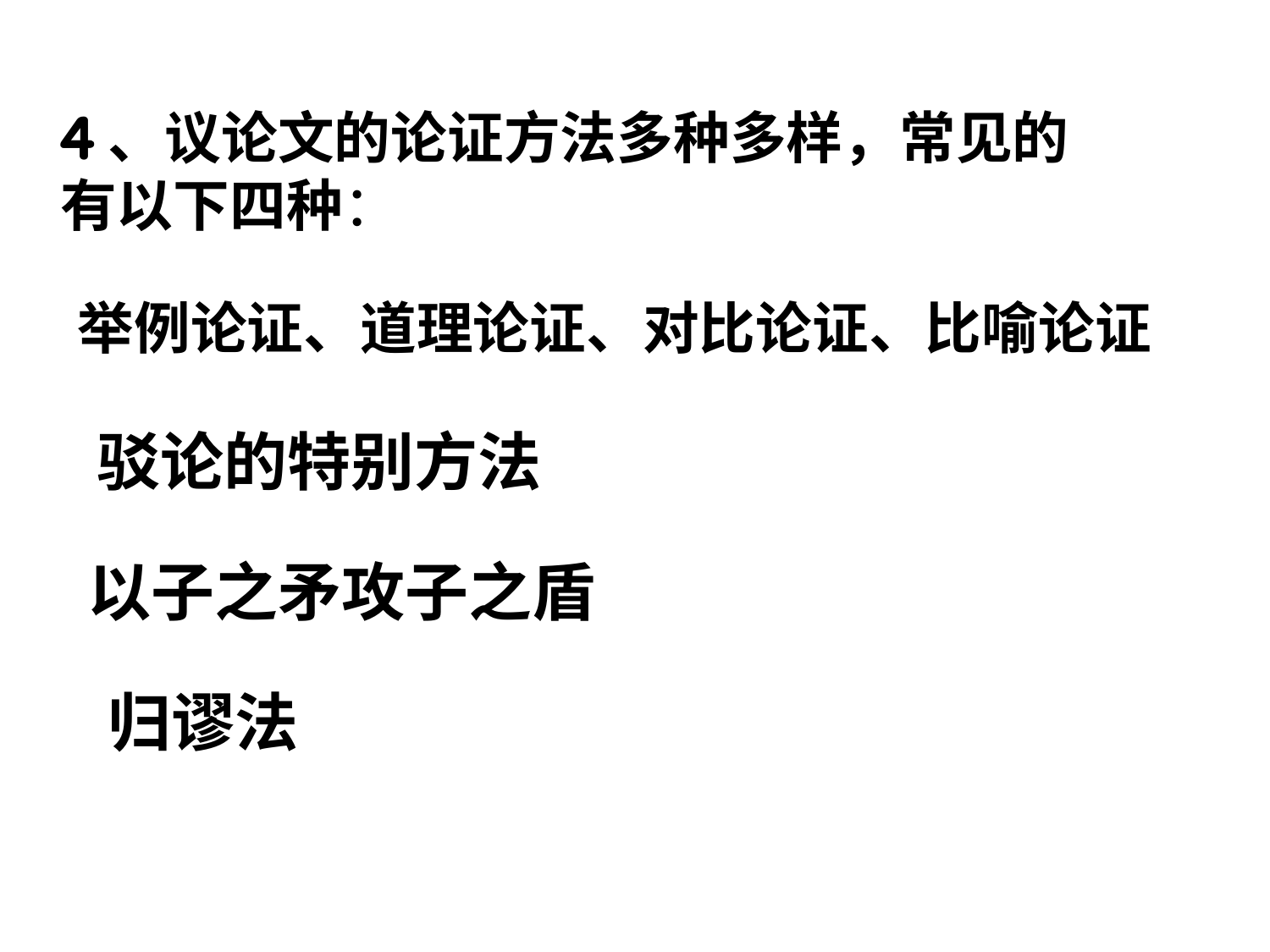

4、议论文的论证方法多种多样，常见的
有以下四种：
举例论证、道理论证、对比论证、比喻论证

驳论的特别方法

以子之矛攻子之盾
归谬法